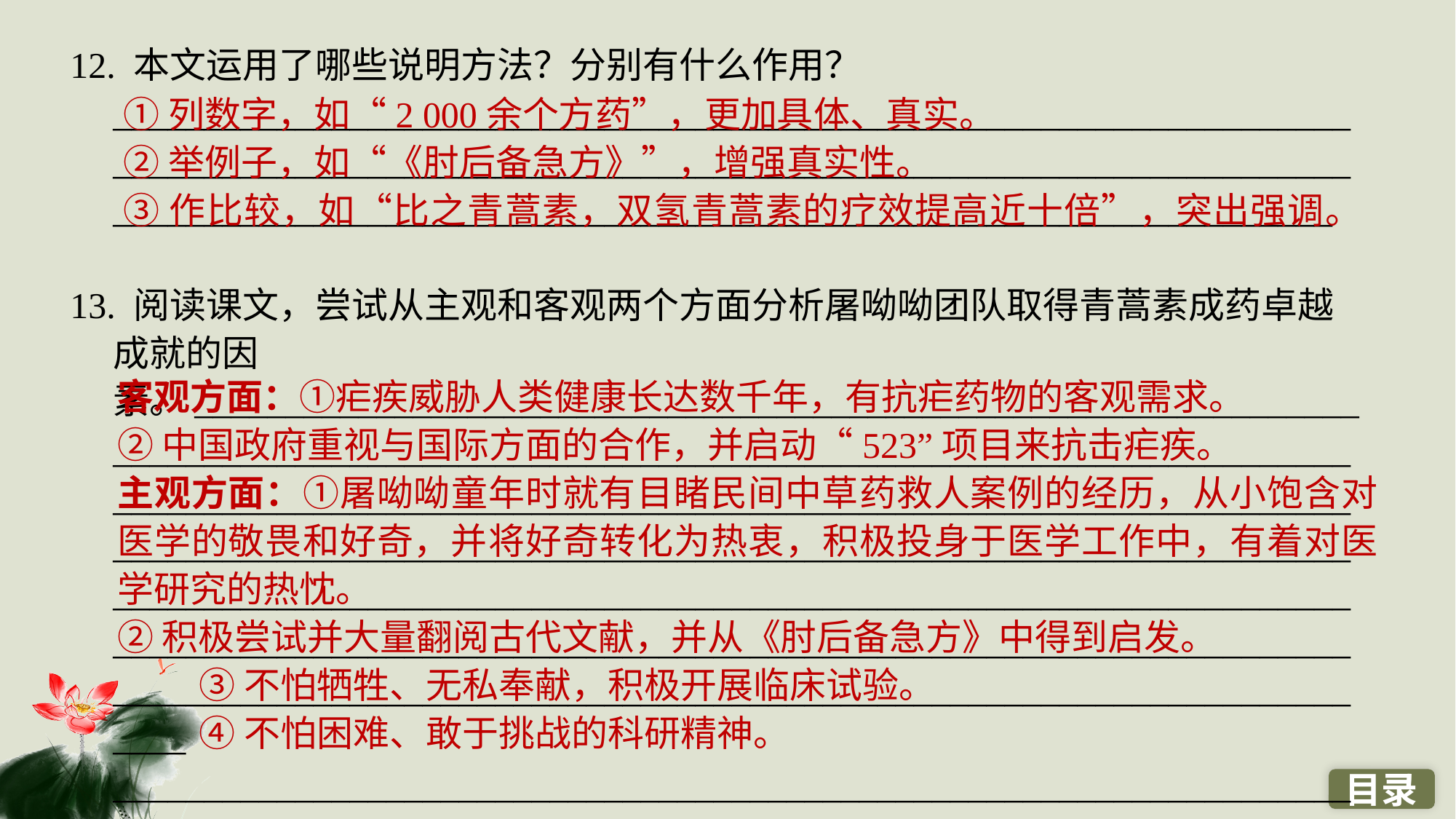

12. 本文运用了哪些说明方法？分别有什么作用？___________________________________________________________________________________________________________________________________________________________________________________________________________

13. 阅读课文，尝试从主观和客观两个方面分析屠呦呦团队取得青蒿素成药卓越成就的因素。____________________________________________________________________________________________________________________________________________________________________________________________________________________________________________________________________________________________________________________________________________________________________________________________________________________________________________________________________________________________
____________________________________________________________________
①列数字，如“2 000余个方药”，更加具体、真实。
②举例子，如“《肘后备急方》”，增强真实性。
③作比较，如“比之青蒿素，双氢青蒿素的疗效提高近十倍”，突出强调。
客观方面：①疟疾威胁人类健康长达数千年，有抗疟药物的客观需求。
②中国政府重视与国际方面的合作，并启动“523”项目来抗击疟疾。
主观方面：①屠呦呦童年时就有目睹民间中草药救人案例的经历，从小饱含对医学的敬畏和好奇，并将好奇转化为热衷，积极投身于医学工作中，有着对医学研究的热忱。
②积极尝试并大量翻阅古代文献，并从《肘后备急方》中得到启发。
          ③不怕牺牲、无私奉献，积极开展临床试验。
          ④不怕困难、敢于挑战的科研精神。